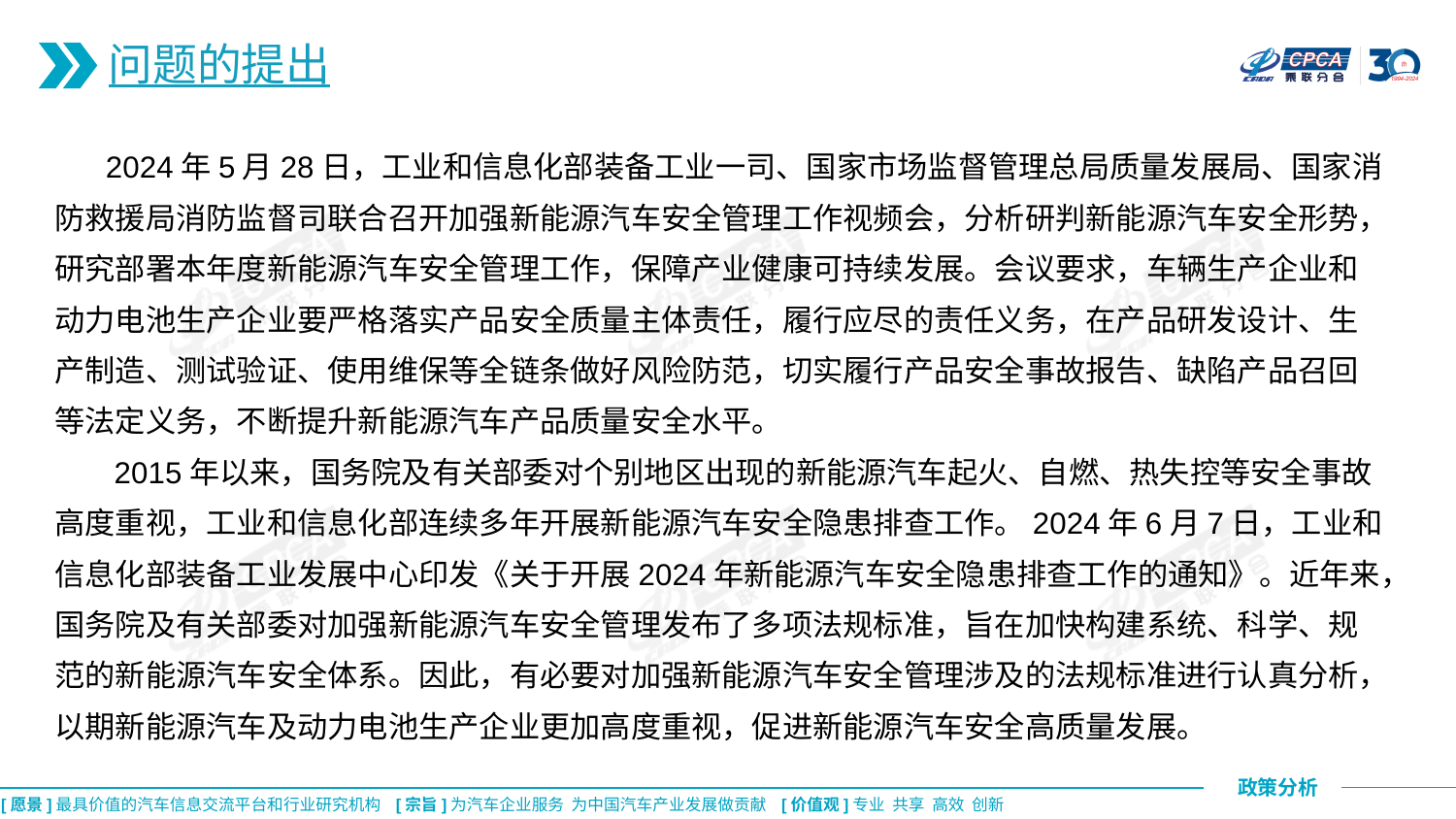

问题的提出
      2024年5月28日，工业和信息化部装备工业一司、国家市场监督管理总局质量发展局、国家消防救援局消防监督司联合召开加强新能源汽车安全管理工作视频会，分析研判新能源汽车安全形势，研究部署本年度新能源汽车安全管理工作，保障产业健康可持续发展。会议要求，车辆生产企业和动力电池生产企业要严格落实产品安全质量主体责任，履行应尽的责任义务，在产品研发设计、生产制造、测试验证、使用维保等全链条做好风险防范，切实履行产品安全事故报告、缺陷产品召回等法定义务，不断提升新能源汽车产品质量安全水平。
       2015年以来，国务院及有关部委对个别地区出现的新能源汽车起火、自燃、热失控等安全事故高度重视，工业和信息化部连续多年开展新能源汽车安全隐患排查工作。2024年6月7日，工业和信息化部装备工业发展中心印发《关于开展2024年新能源汽车安全隐患排查工作的通知》。近年来，国务院及有关部委对加强新能源汽车安全管理发布了多项法规标准，旨在加快构建系统、科学、规范的新能源汽车安全体系。因此，有必要对加强新能源汽车安全管理涉及的法规标准进行认真分析，以期新能源汽车及动力电池生产企业更加高度重视，促进新能源汽车安全高质量发展。